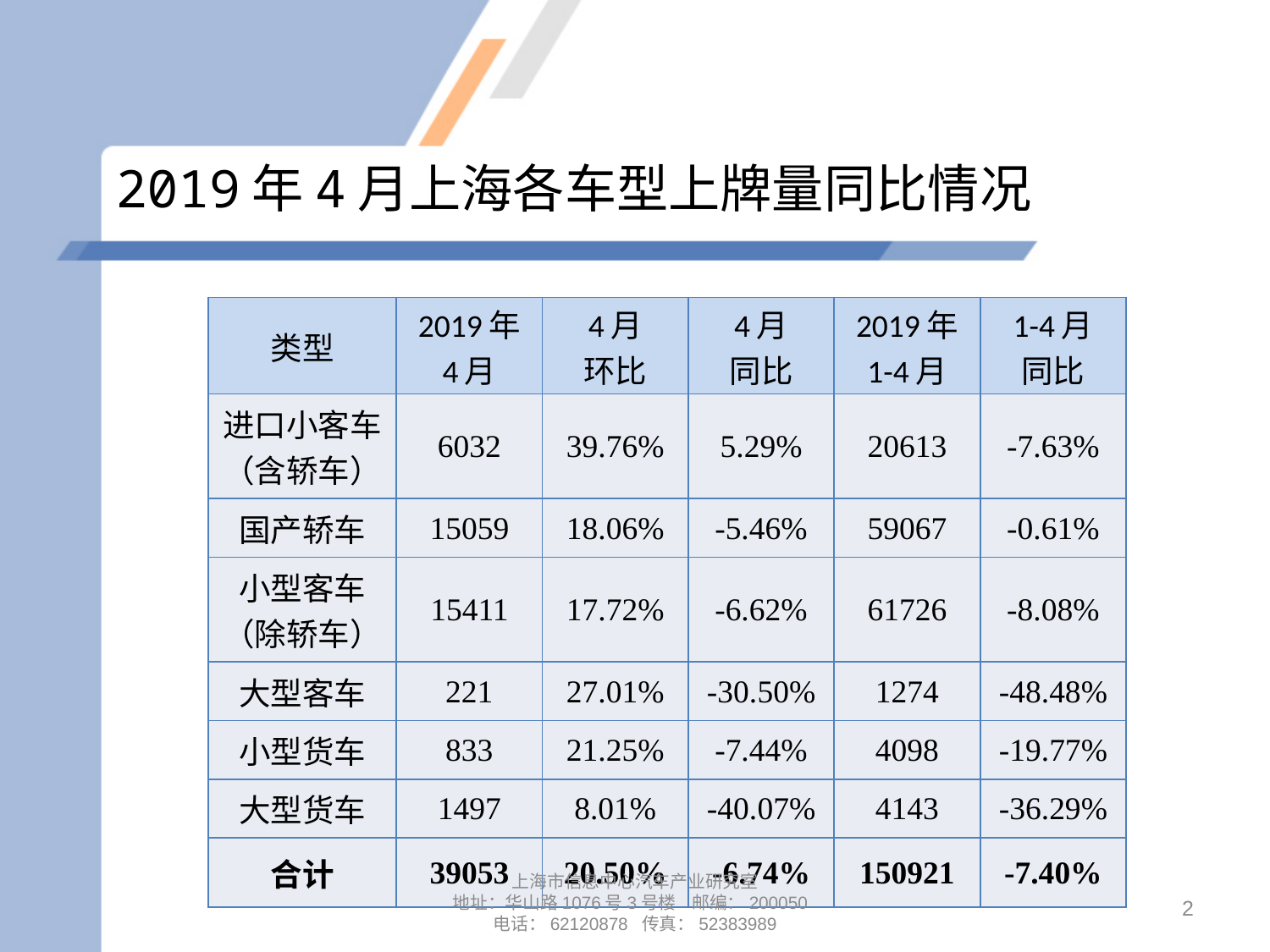

# 2019年4月上海各车型上牌量同比情况

| 类型 | 2019年 4月 | 4月 环比 | 4月 同比 | 2019年 1-4月 | 1-4月 同比 |
| --- | --- | --- | --- | --- | --- |
| 进口小客车 （含轿车） | 6032 | 39.76% | 5.29% | 20613 | -7.63% |
| 国产轿车 | 15059 | 18.06% | -5.46% | 59067 | -0.61% |
| 小型客车 （除轿车） | 15411 | 17.72% | -6.62% | 61726 | -8.08% |
| 大型客车 | 221 | 27.01% | -30.50% | 1274 | -48.48% |
| 小型货车 | 833 | 21.25% | -7.44% | 4098 | -19.77% |
| 大型货车 | 1497 | 8.01% | -40.07% | 4143 | -36.29% |
| 合计 | 39053 | 20.50% | -6.74% | 150921 | -7.40% |
上海市信息中心汽车产业研究室
地址：华山路1076号3号楼    邮编：200050
电话：62120878  传真：52383989

2